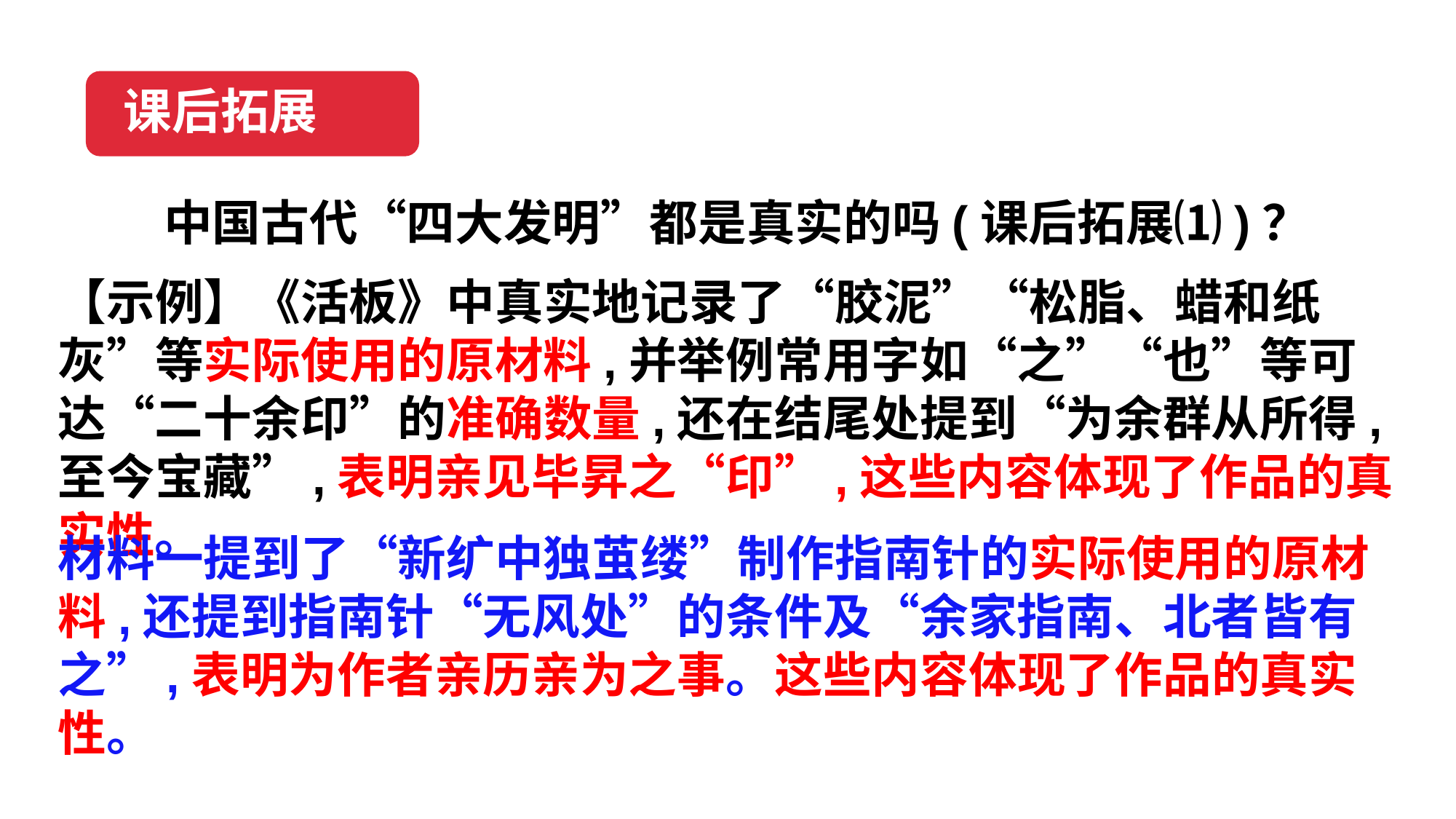

课后拓展
中国古代“四大发明”都是真实的吗(课后拓展⑴)？
【示例】《活板》中真实地记录了“胶泥”“松脂、蜡和纸灰”等实际使用的原材料,并举例常用字如“之”“也”等可达“二十余印”的准确数量,还在结尾处提到“为余群从所得,至今宝藏”,表明亲见毕昇之“印”,这些内容体现了作品的真实性。
材料一提到了“新纩中独茧缕”制作指南针的实际使用的原材料,还提到指南针“无风处”的条件及“余家指南、北者皆有之”,表明为作者亲历亲为之事。这些内容体现了作品的真实性。